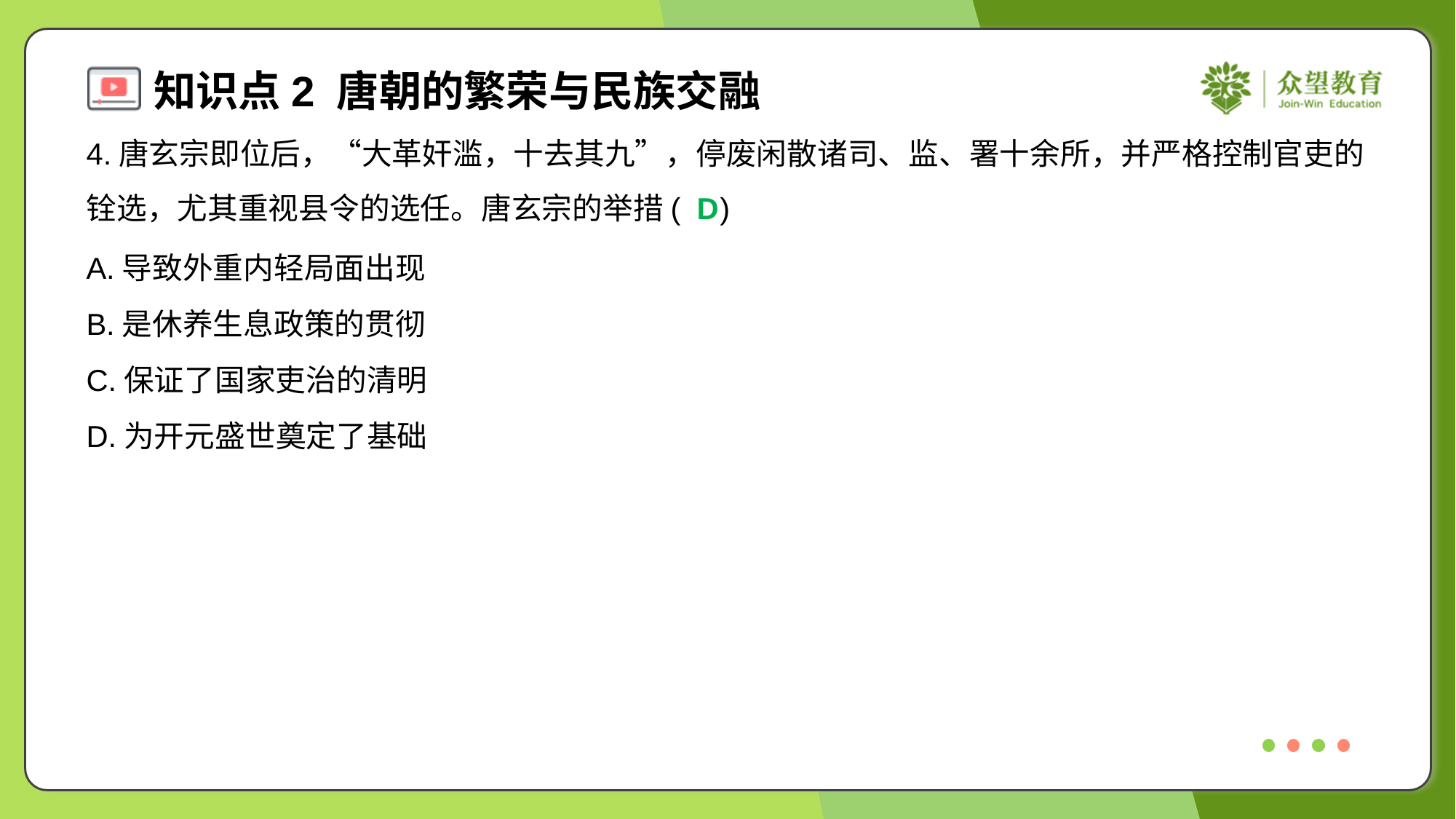

4.唐玄宗即位后，“大革奸滥，十去其九”，停废闲散诸司、监、署十余所，并严格控制官吏的
铨选，尤其重视县令的选任。唐玄宗的举措(     )
D
A.导致外重内轻局面出现
B.是休养生息政策的贯彻
C.保证了国家吏治的清明
D.为开元盛世奠定了基础